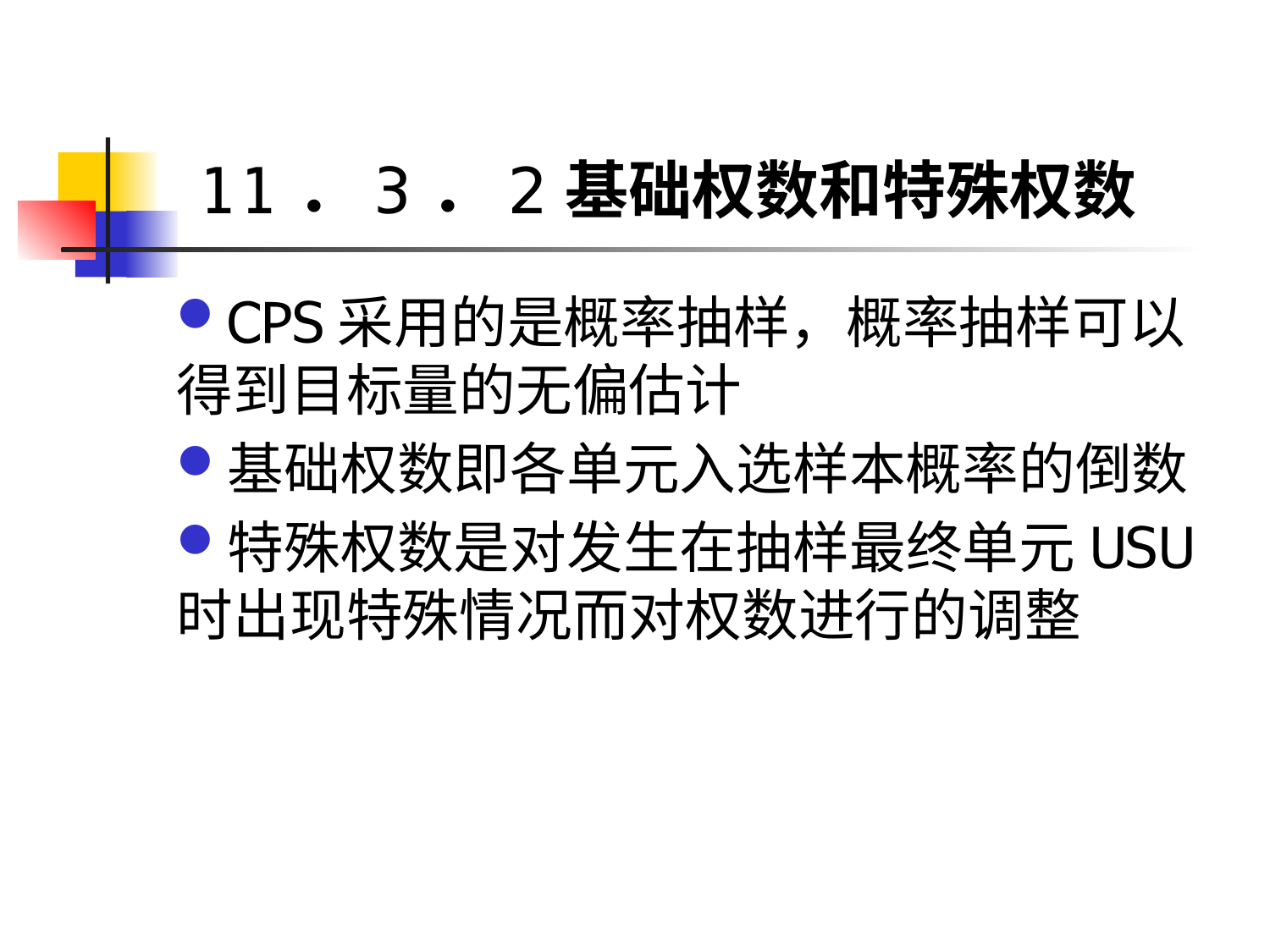

# 11．3．2基础权数和特殊权数
CPS采用的是概率抽样，概率抽样可以得到目标量的无偏估计
基础权数即各单元入选样本概率的倒数
特殊权数是对发生在抽样最终单元USU时出现特殊情况而对权数进行的调整